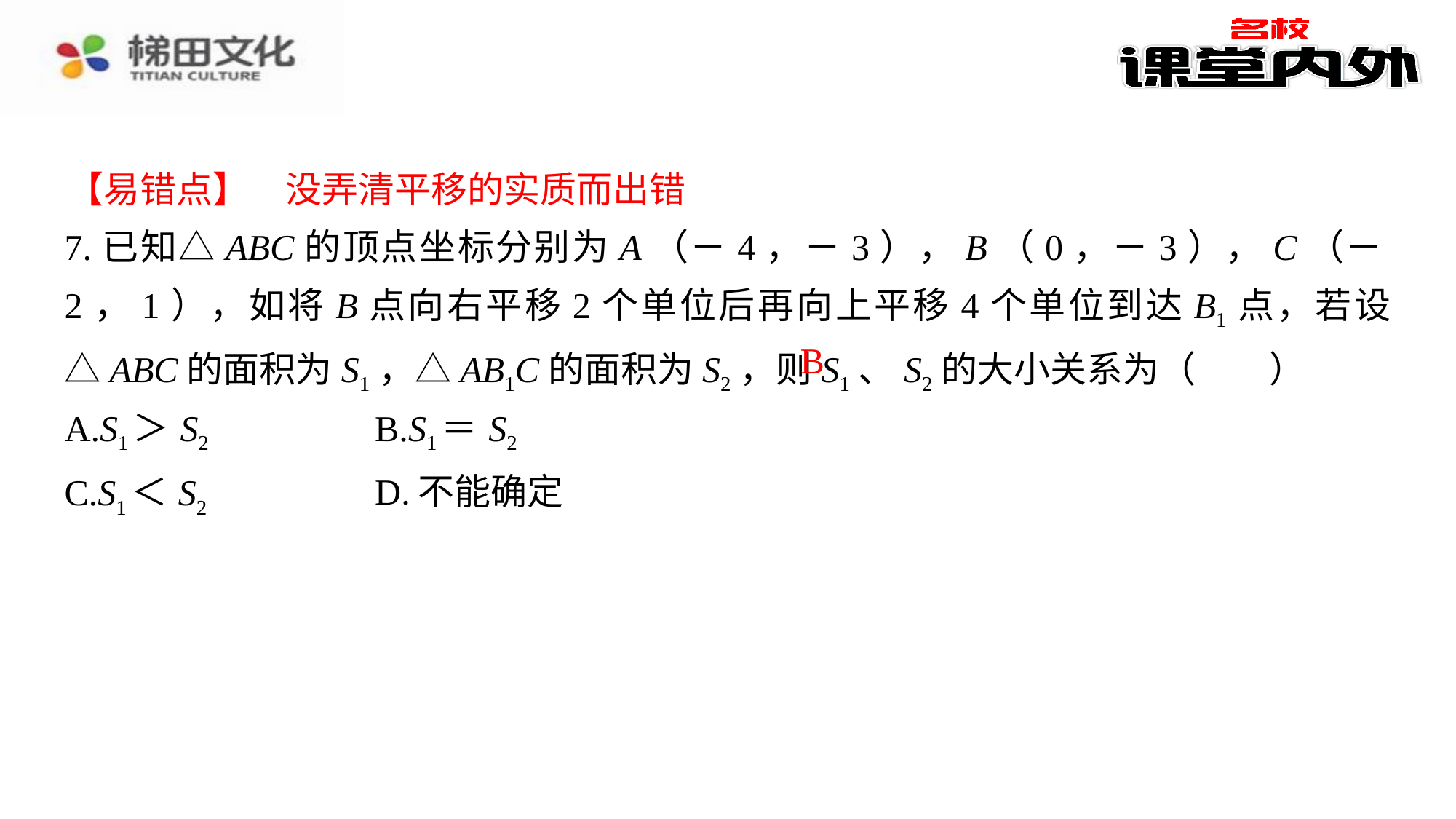

【易错点】　没弄清平移的实质而出错
7.已知△ABC的顶点坐标分别为A（－4，－3），B（0，－3），C（－2，1），如将B点向右平移2个单位后再向上平移4个单位到达B1点，若设△ABC的面积为S1，△AB1C的面积为S2，则S1、S2的大小关系为（　B　）
B
| A.S1＞S2 | B.S1＝S2 |
| --- | --- |
| C.S1＜S2 | D.不能确定 |